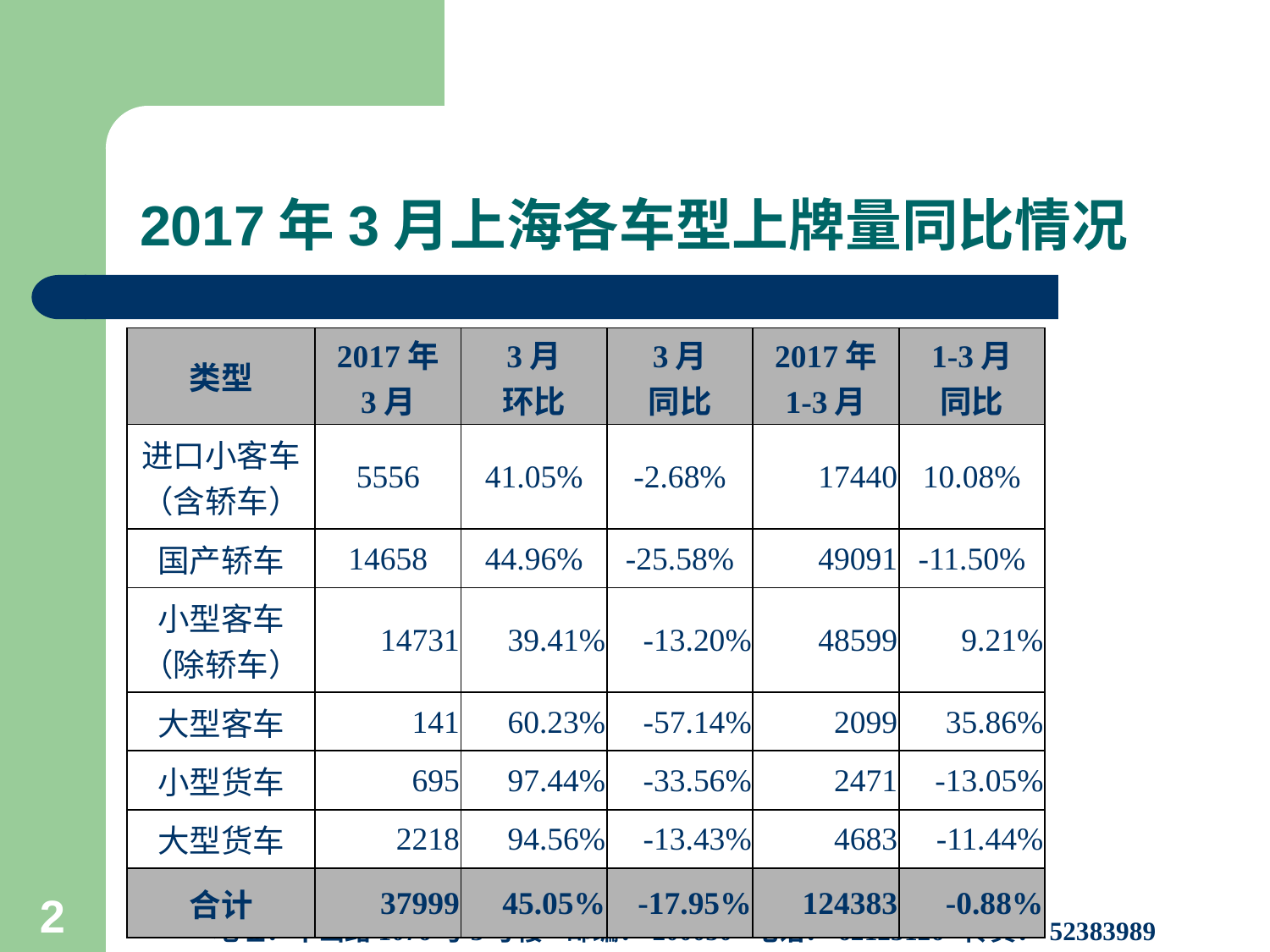

# 2017年3月上海各车型上牌量同比情况

| 类型 | 2017年 3月 | 3月 环比 | 3月 同比 | 2017年 1-3月 | 1-3月 同比 |
| --- | --- | --- | --- | --- | --- |
| 进口小客车 （含轿车） | 5556 | 41.05% | -2.68% | 17440 | 10.08% |
| 国产轿车 | 14658 | 44.96% | -25.58% | 49091 | -11.50% |
| 小型客车 （除轿车） | 14731 | 39.41% | -13.20% | 48599 | 9.21% |
| 大型客车 | 141 | 60.23% | -57.14% | 2099 | 35.86% |
| 小型货车 | 695 | 97.44% | -33.56% | 2471 | -13.05% |
| 大型货车 | 2218 | 94.56% | -13.43% | 4683 | -11.44% |
| 合计 | 37999 | 45.05% | -17.95% | 124383 | -0.88% |
上海市信息中心汽车产业研究室
地址：华山路1076号3号楼    邮编：200050  电话：62123126  传真：52383989
2